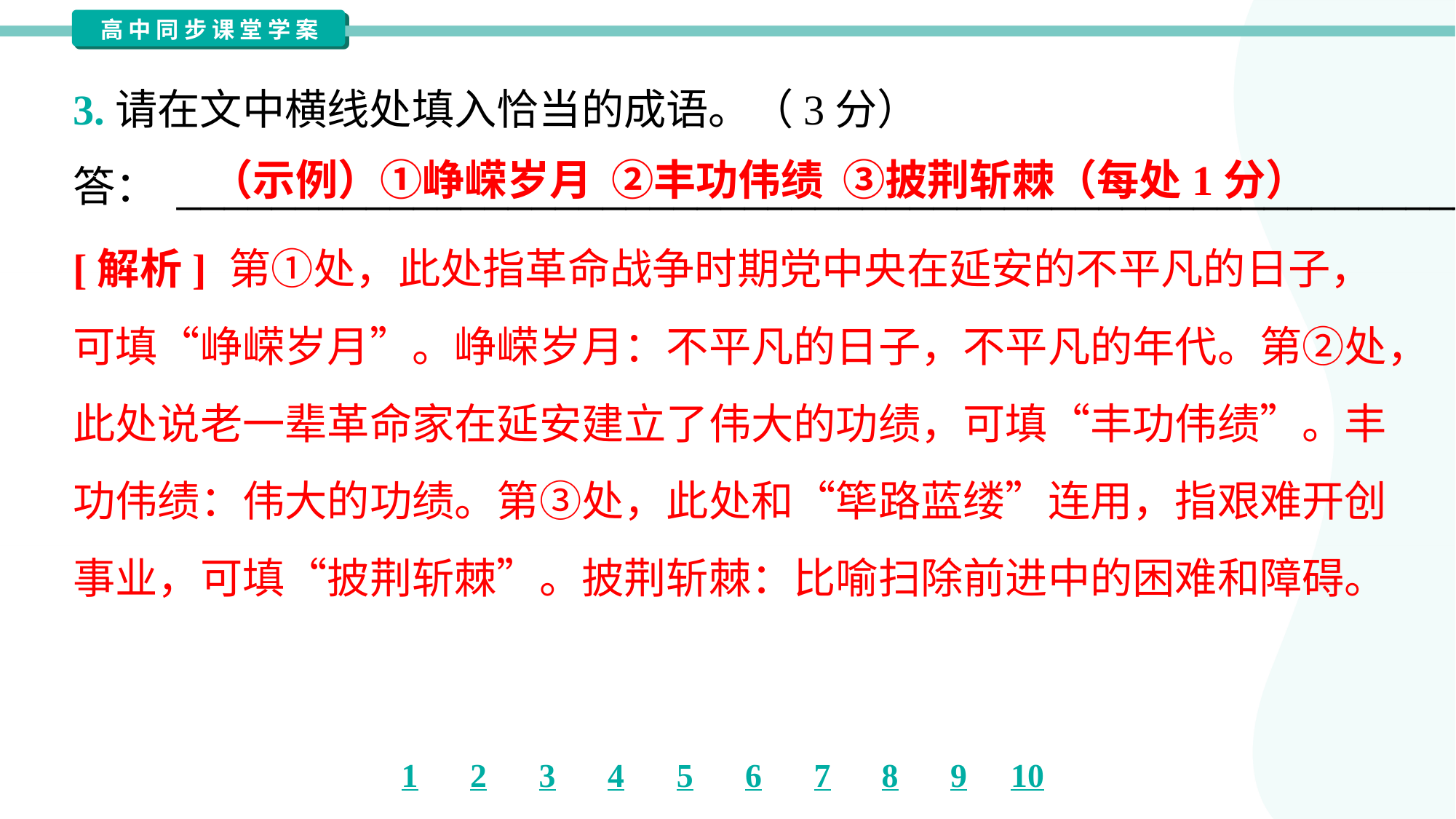

3.请在文中横线处填入恰当的成语。（3分）
答： _______________________________________________________
（示例）①峥嵘岁月  ②丰功伟绩  ③披荆斩棘（每处1分）
[解析] 第①处，此处指革命战争时期党中央在延安的不平凡的日子，
可填“峥嵘岁月”。峥嵘岁月：不平凡的日子，不平凡的年代。第②处，
此处说老一辈革命家在延安建立了伟大的功绩，可填“丰功伟绩”。丰
功伟绩：伟大的功绩。第③处，此处和“筚路蓝缕”连用，指艰难开创
事业，可填“披荆斩棘”。披荆斩棘：比喻扫除前进中的困难和障碍。